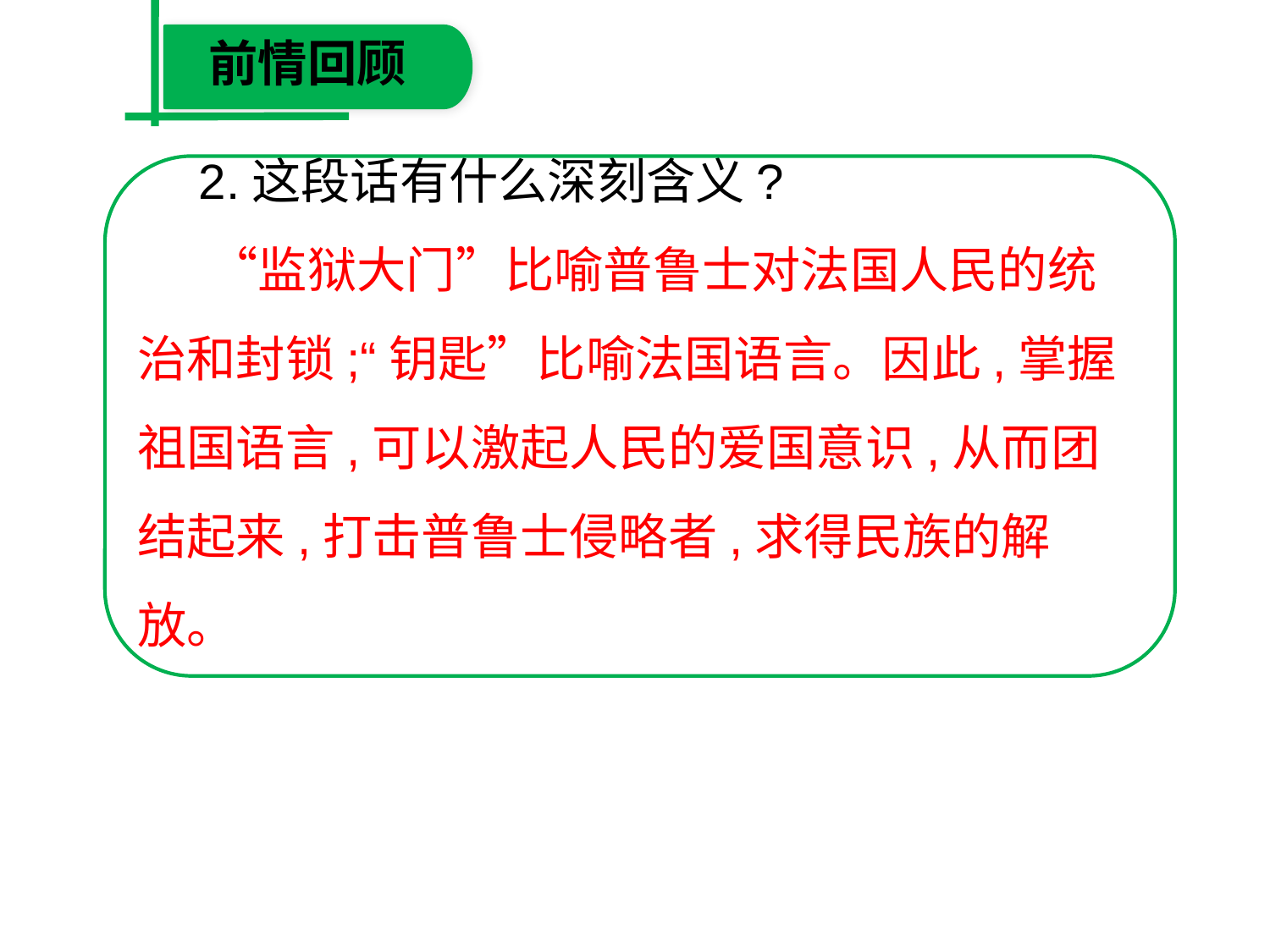

前情回顾

　2.这段话有什么深刻含义?
　  “监狱大门”比喻普鲁士对法国人民的统治和封锁;“钥匙”比喻法国语言。因此,掌握祖国语言,可以激起人民的爱国意识,从而团结起来,打击普鲁士侵略者,求得民族的解放。